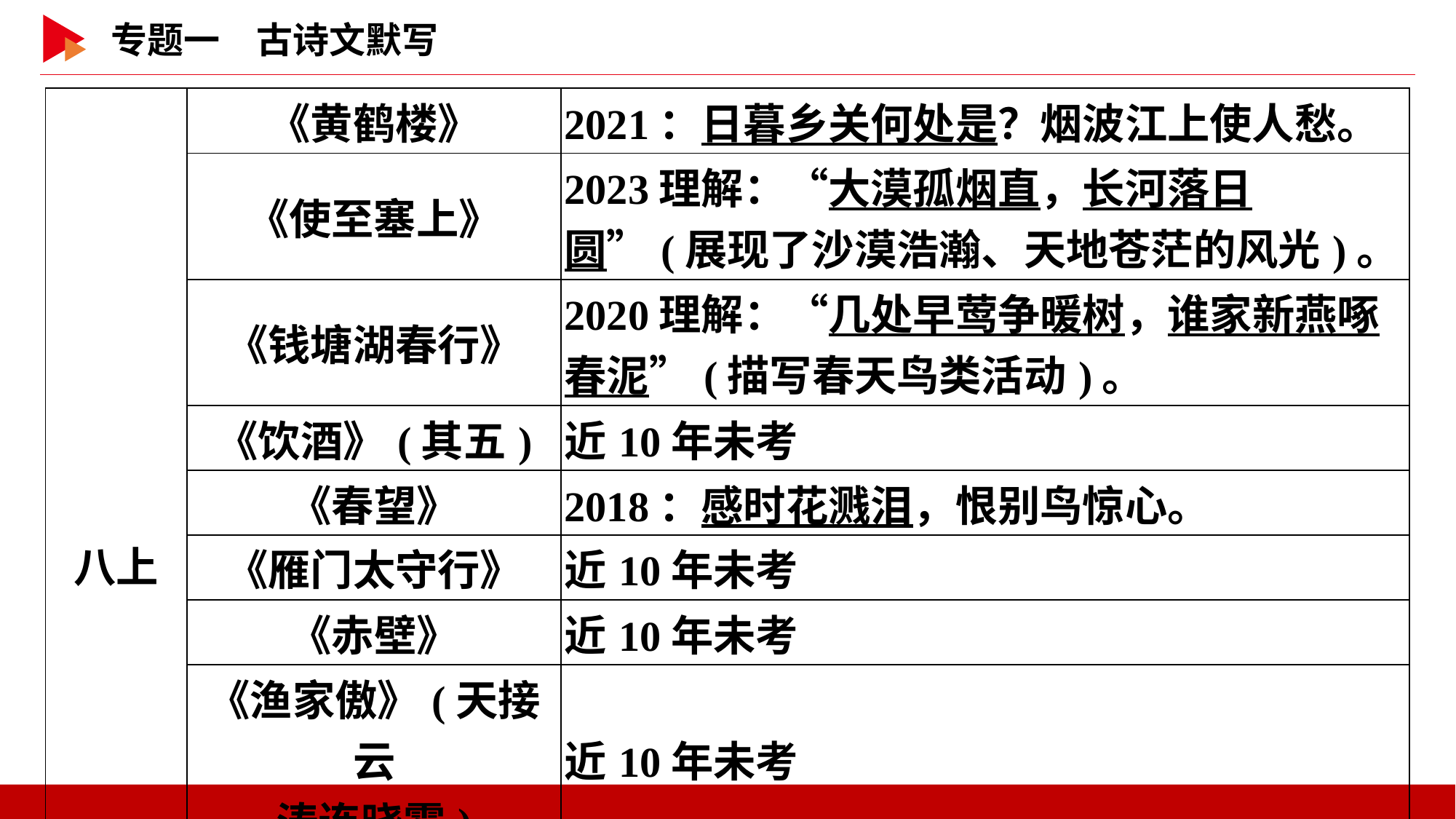

| 八上 | 《黄鹤楼》 | 2021：日暮乡关何处是？烟波江上使人愁。 |
| --- | --- | --- |
|  | 《使至塞上》 | 2023理解：“大漠孤烟直，长河落日圆”(展现了沙漠浩瀚、天地苍茫的风光)。 |
|  | 《钱塘湖春行》 | 2020理解：“几处早莺争暖树，谁家新燕啄春泥”(描写春天鸟类活动)。 |
|  | 《饮酒》(其五) | 近10年未考 |
|  | 《春望》 | 2018：感时花溅泪，恨别鸟惊心。 |
|  | 《雁门太守行》 | 近10年未考 |
|  | 《赤壁》 | 近10年未考 |
|  | 《渔家傲》(天接云 涛连晓雾) | 近10年未考 |
|  | 《浣溪沙》(一曲新 词酒一杯) | 2017：无可奈何花落去，似曾相识燕归来。 |